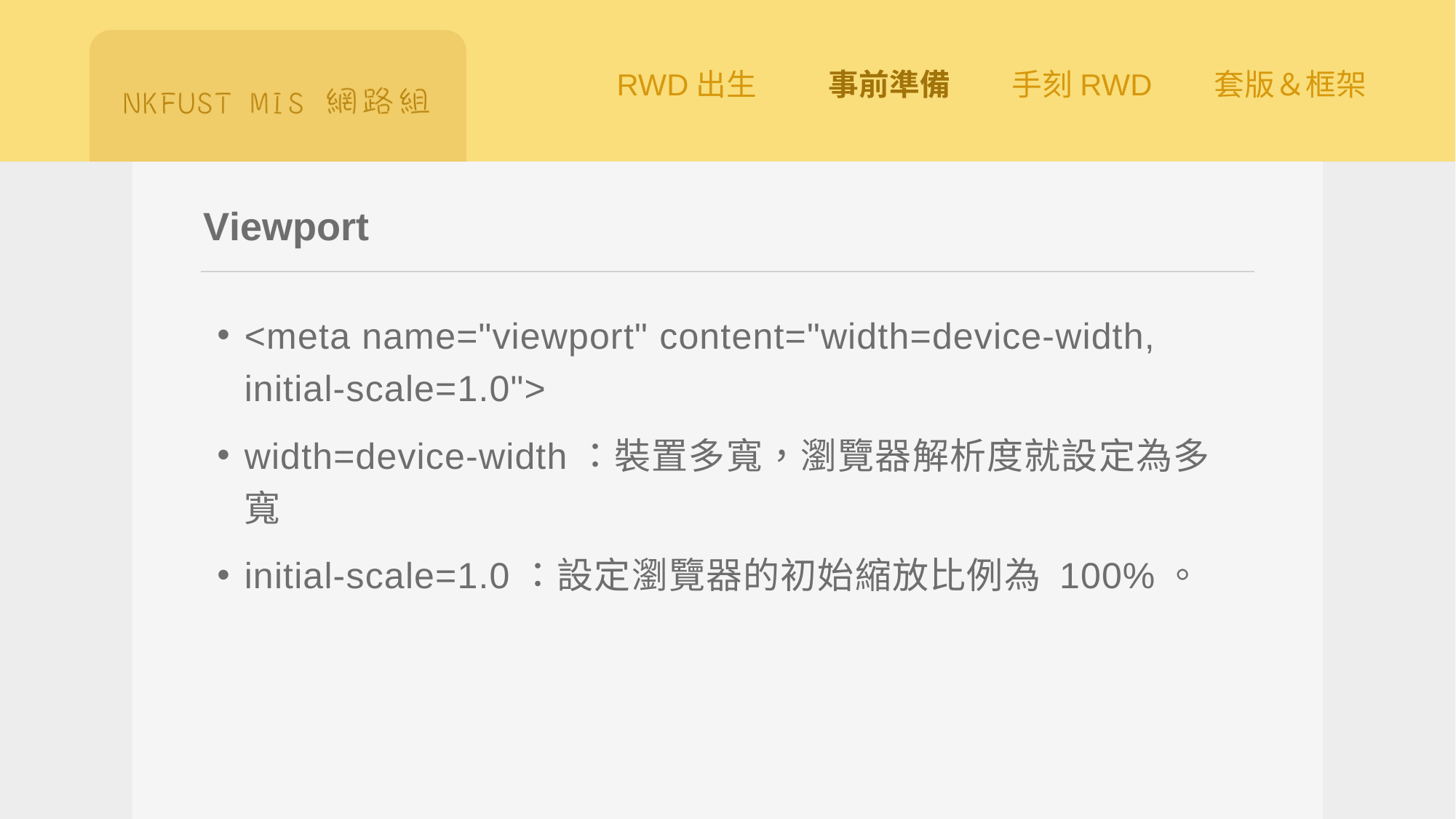

# Viewport
<meta name="viewport" content="width=device-width, initial-scale=1.0">
width=device-width：裝置多寬，瀏覽器解析度就設定為多寬
initial-scale=1.0：設定瀏覽器的初始縮放比例為 100%。